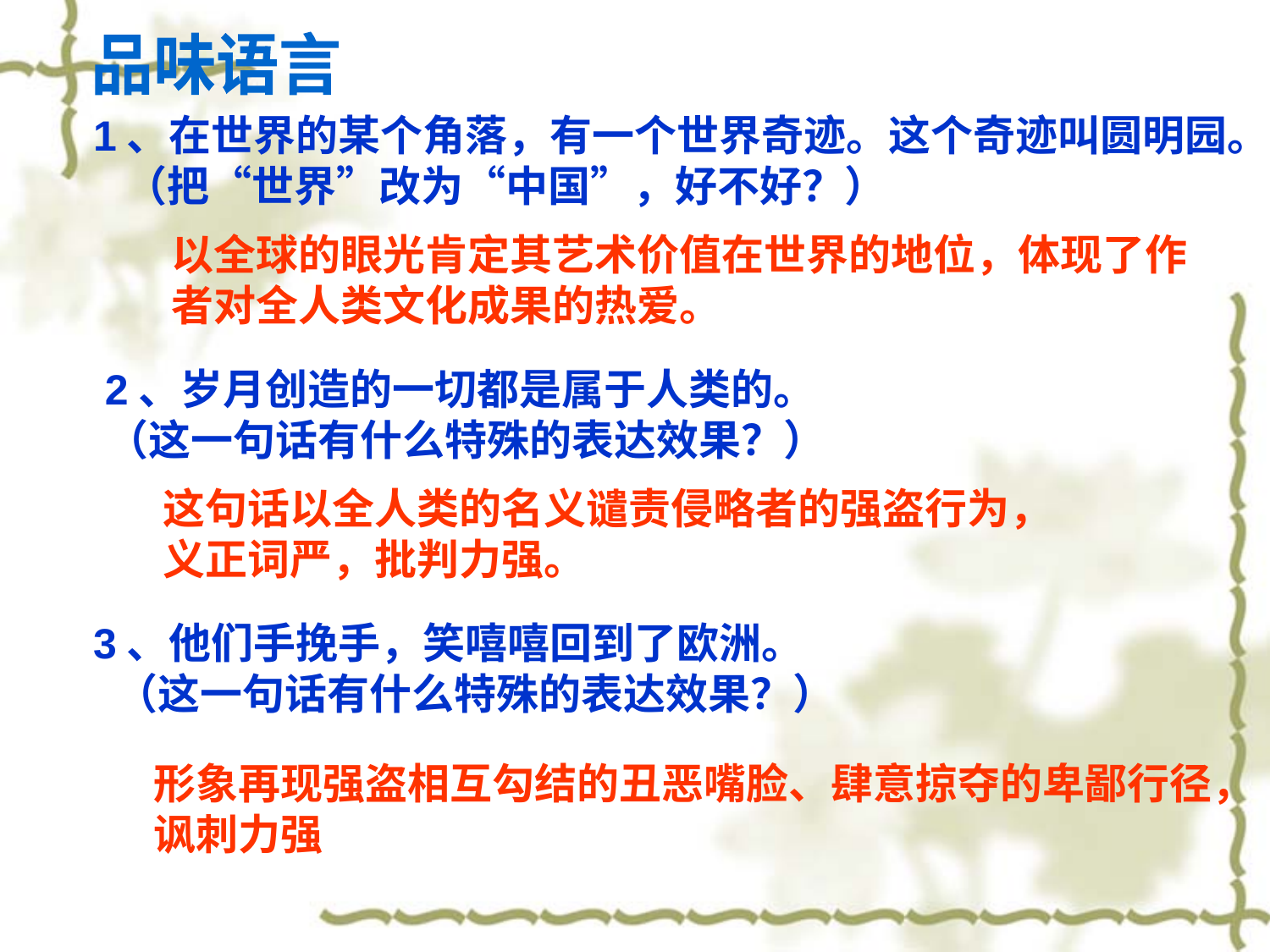

品味语言
       1、在世界的某个角落，有一个世界奇迹。这个奇迹叫圆明园。
           （把“世界”改为“中国”，好不好？）

        2、岁月创造的一切都是属于人类的。
         （这一句话有什么特殊的表达效果？）

       3、他们手挽手，笑嘻嘻回到了欧洲。
          （这一句话有什么特殊的表达效果？）
以全球的眼光肯定其艺术价值在世界的地位，体现了作者对全人类文化成果的热爱。
这句话以全人类的名义谴责侵略者的强盗行为，
义正词严，批判力强。
形象再现强盗相互勾结的丑恶嘴脸、肆意掠夺的卑鄙行径，
讽刺力强